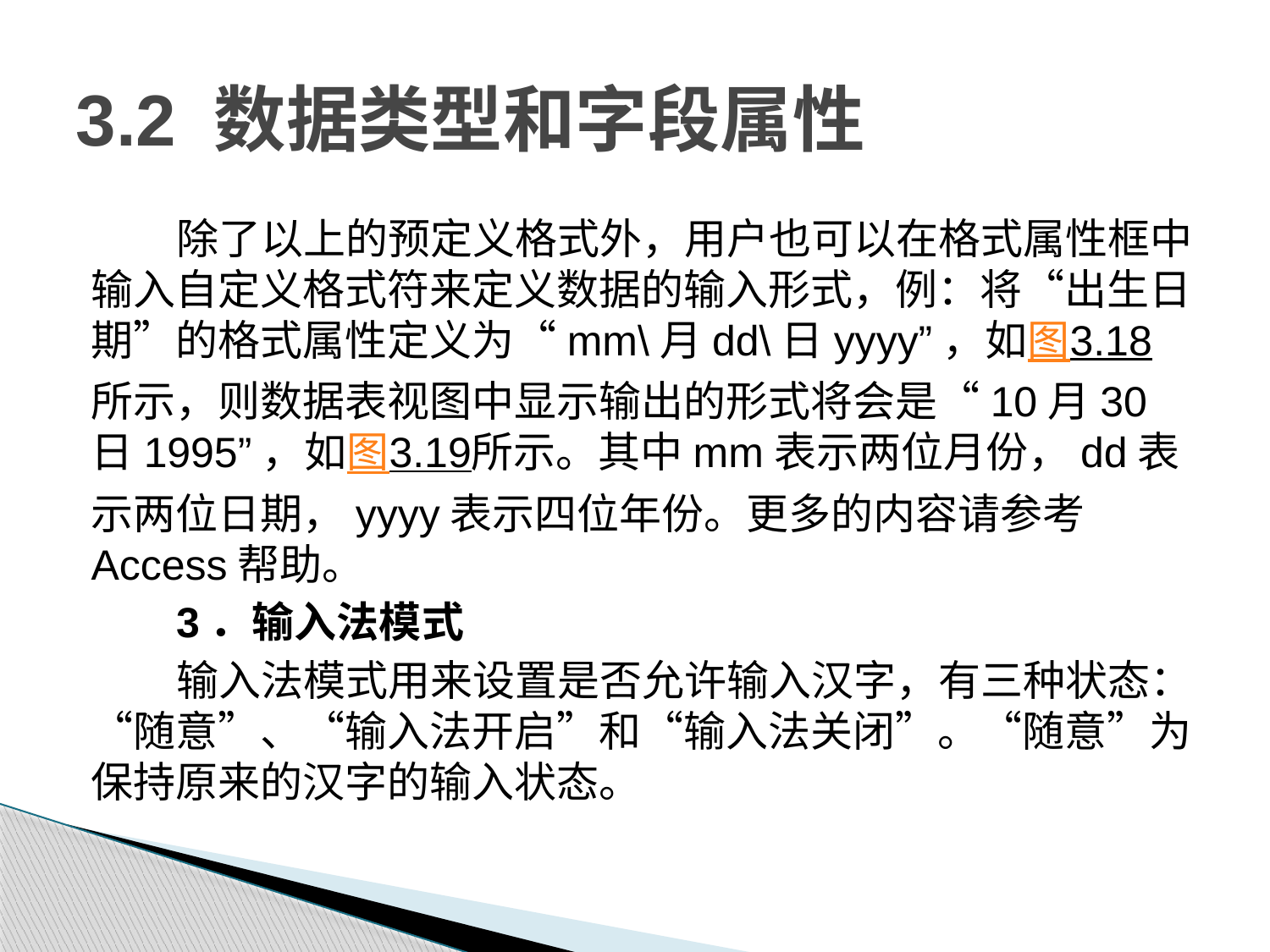

# 3.2 数据类型和字段属性
除了以上的预定义格式外，用户也可以在格式属性框中输入自定义格式符来定义数据的输入形式，例：将“出生日期”的格式属性定义为“mm\月dd\日yyyy”，如图3.18所示，则数据表视图中显示输出的形式将会是“10月30日1995”，如图3.19所示。其中mm表示两位月份，dd表示两位日期，yyyy表示四位年份。更多的内容请参考Access帮助。
3．输入法模式
输入法模式用来设置是否允许输入汉字，有三种状态：“随意”、“输入法开启”和“输入法关闭”。“随意”为保持原来的汉字的输入状态。